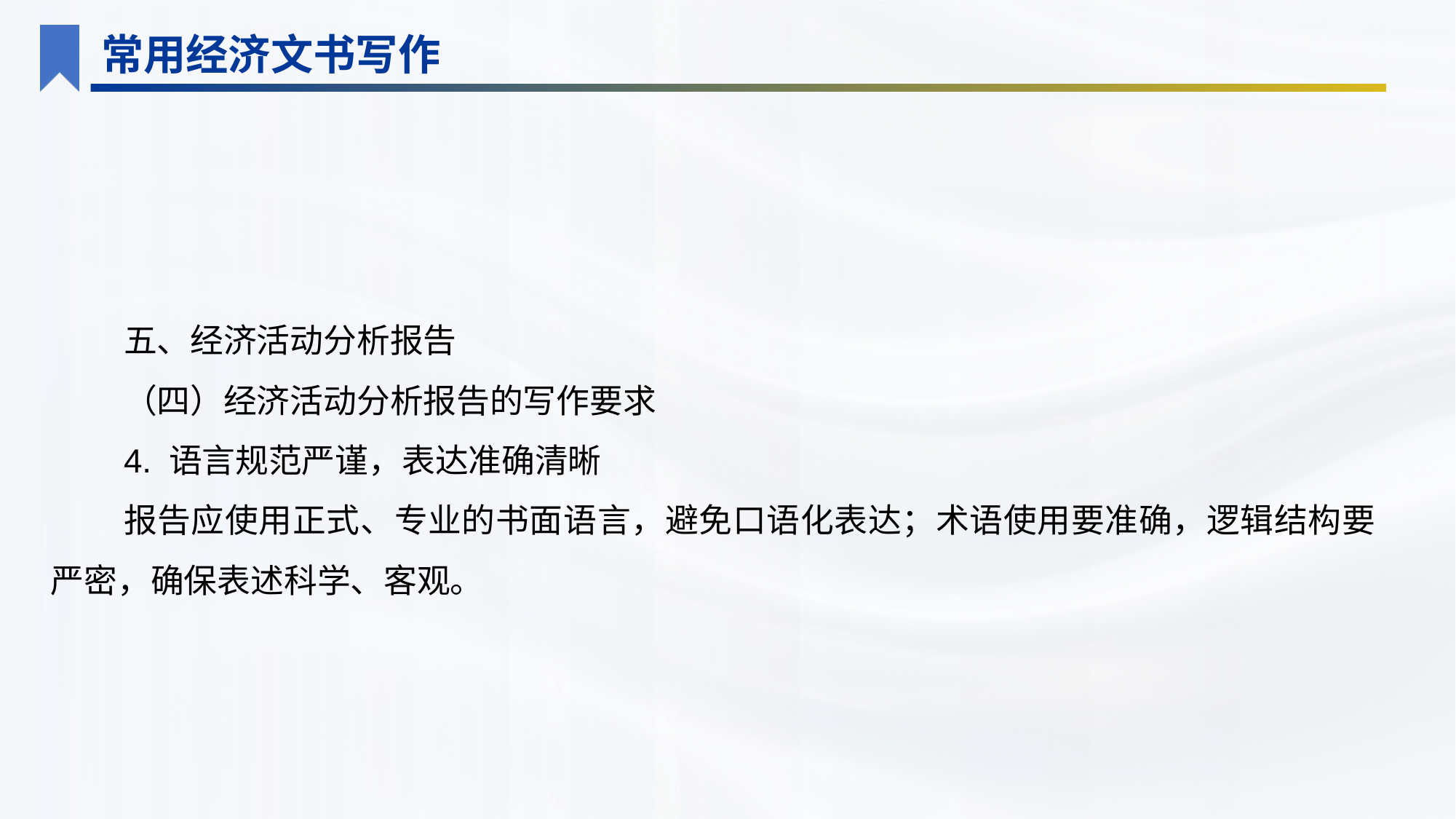

常用经济文书写作
五、经济活动分析报告
（四）经济活动分析报告的写作要求
4. 语言规范严谨，表达准确清晰
报告应使用正式、专业的书面语言，避免口语化表达；术语使用要准确，逻辑结构要严密，确保表述科学、客观。